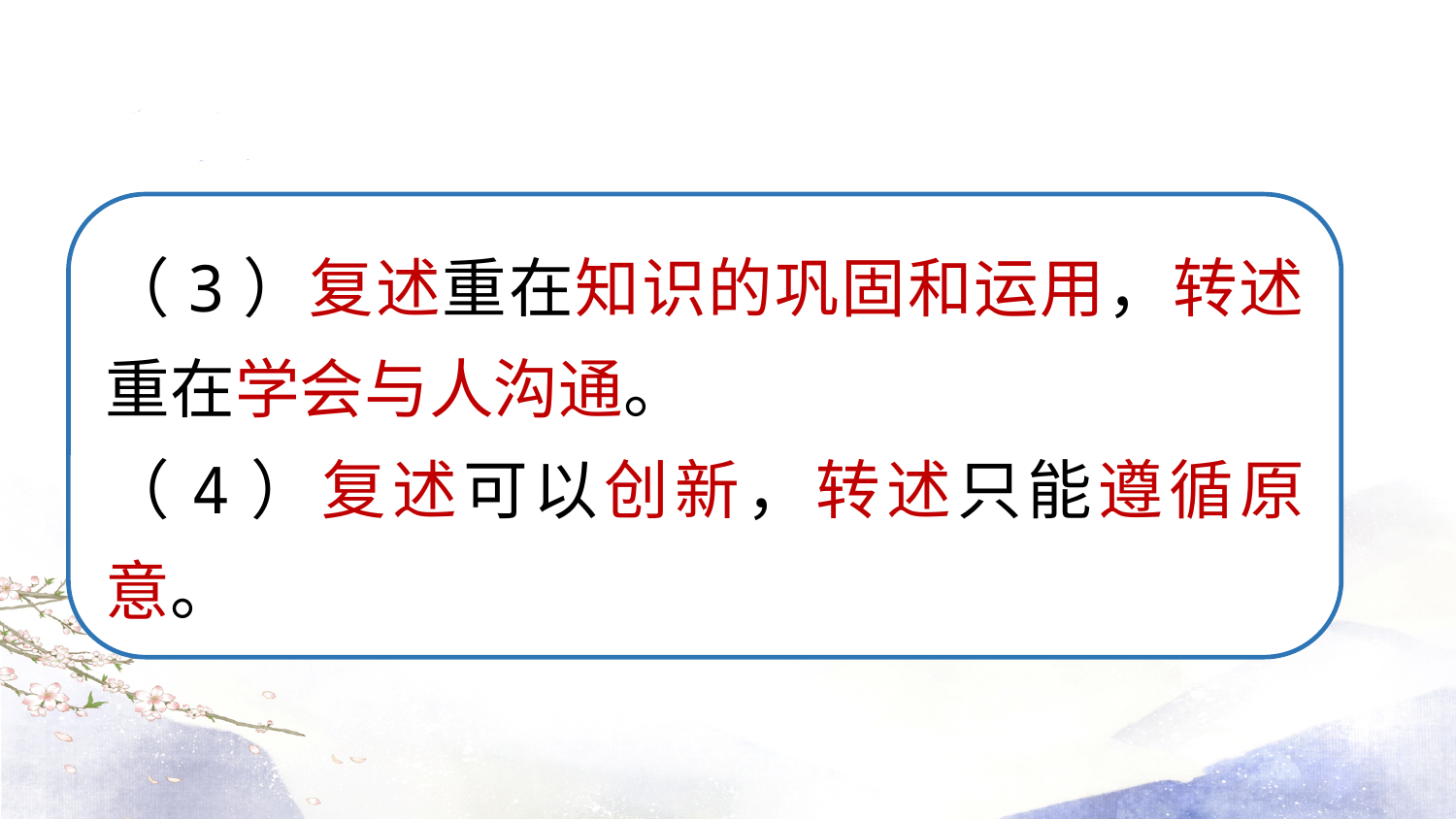

（3）复述重在知识的巩固和运用，转述重在学会与人沟通。
（4）复述可以创新，转述只能遵循原意。